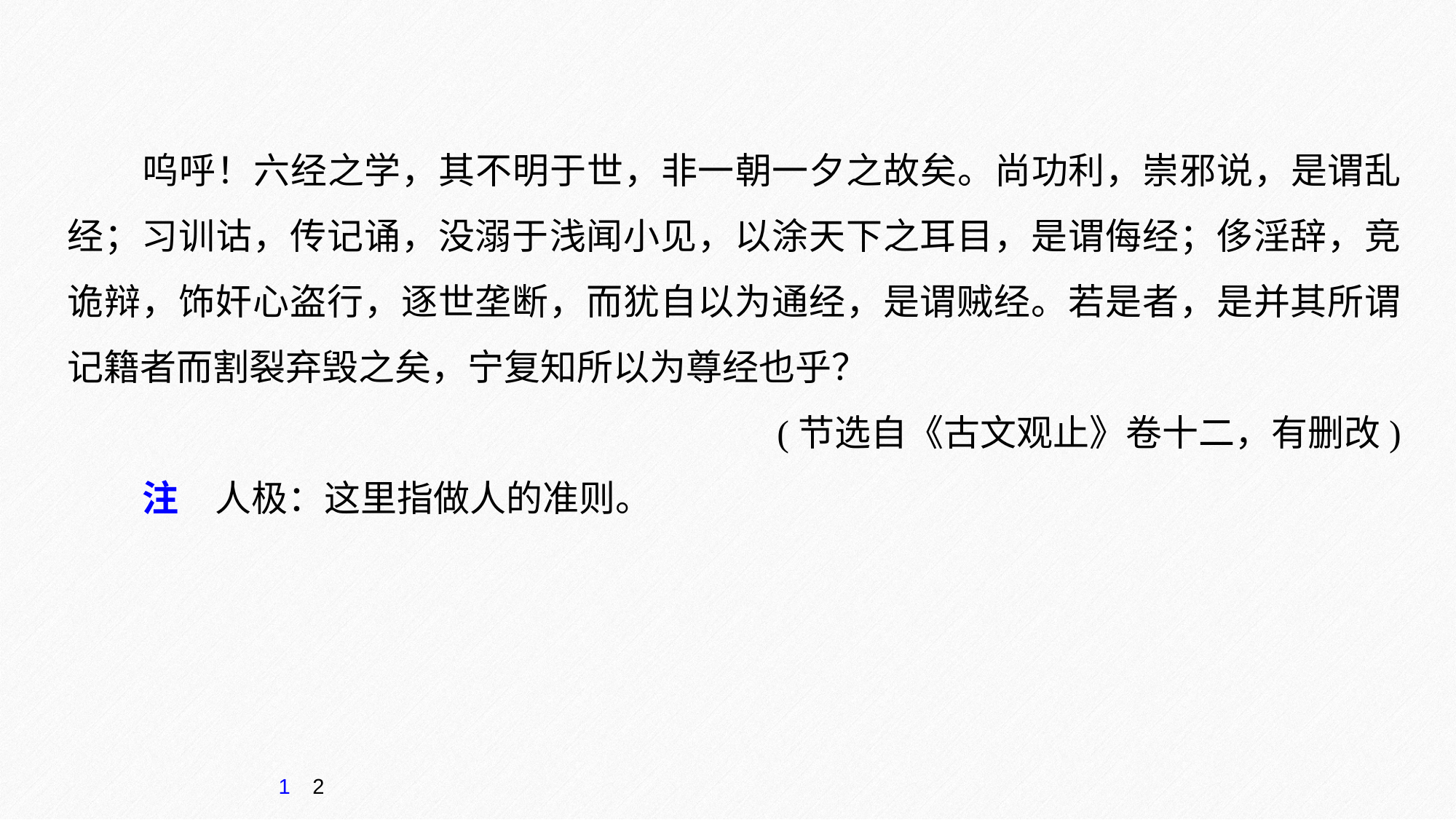

呜呼！六经之学，其不明于世，非一朝一夕之故矣。尚功利，崇邪说，是谓乱经；习训诂，传记诵，没溺于浅闻小见，以涂天下之耳目，是谓侮经；侈淫辞，竞诡辩，饰奸心盗行，逐世垄断，而犹自以为通经，是谓贼经。若是者，是并其所谓记籍者而割裂弃毁之矣，宁复知所以为尊经也乎？
(节选自《古文观止》卷十二，有删改)
注　人极：这里指做人的准则。
1
2